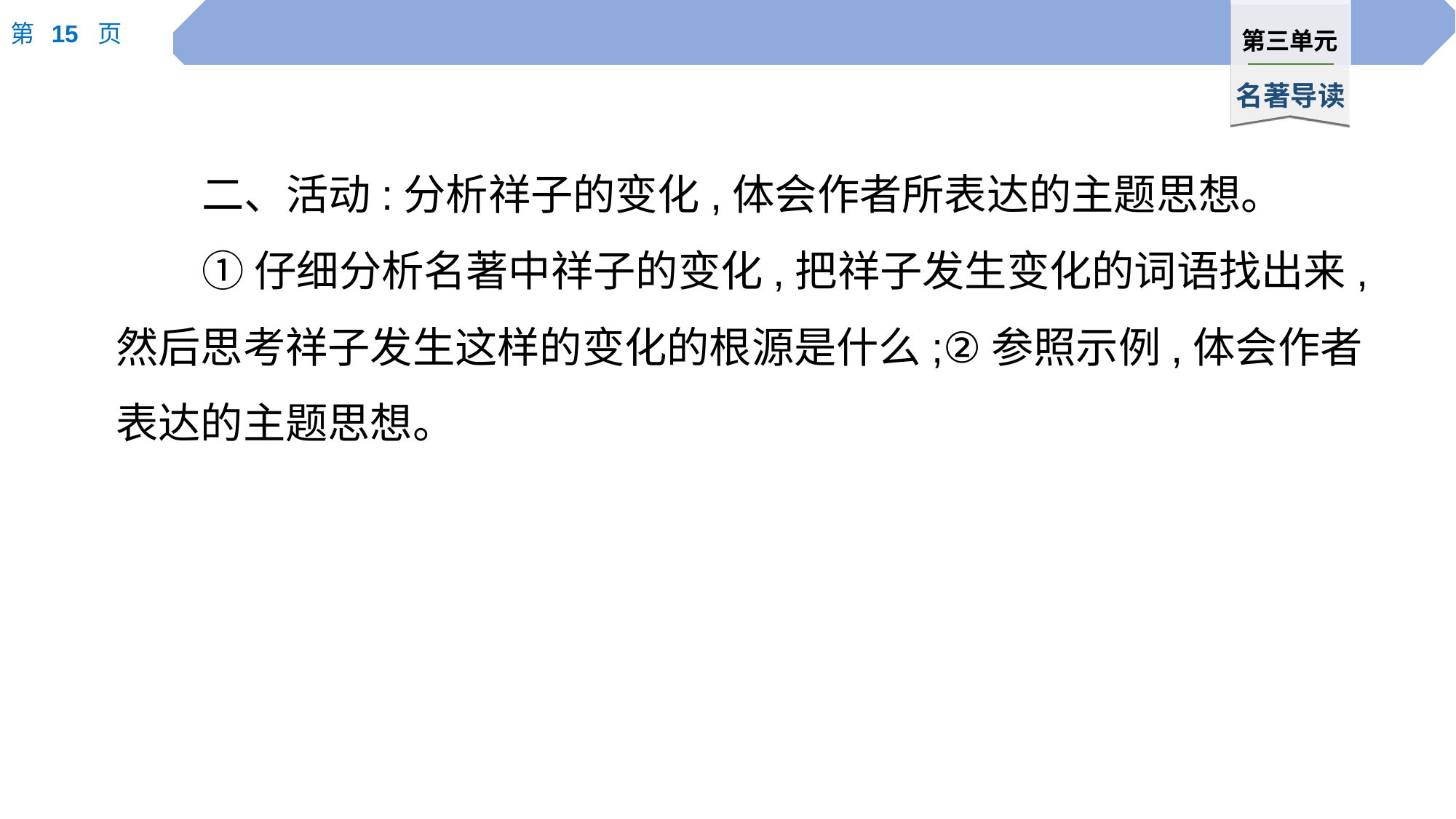

二、活动:分析祥子的变化,体会作者所表达的主题思想。
①仔细分析名著中祥子的变化,把祥子发生变化的词语找出来,然后思考祥子发生这样的变化的根源是什么;②参照示例,体会作者表达的主题思想。